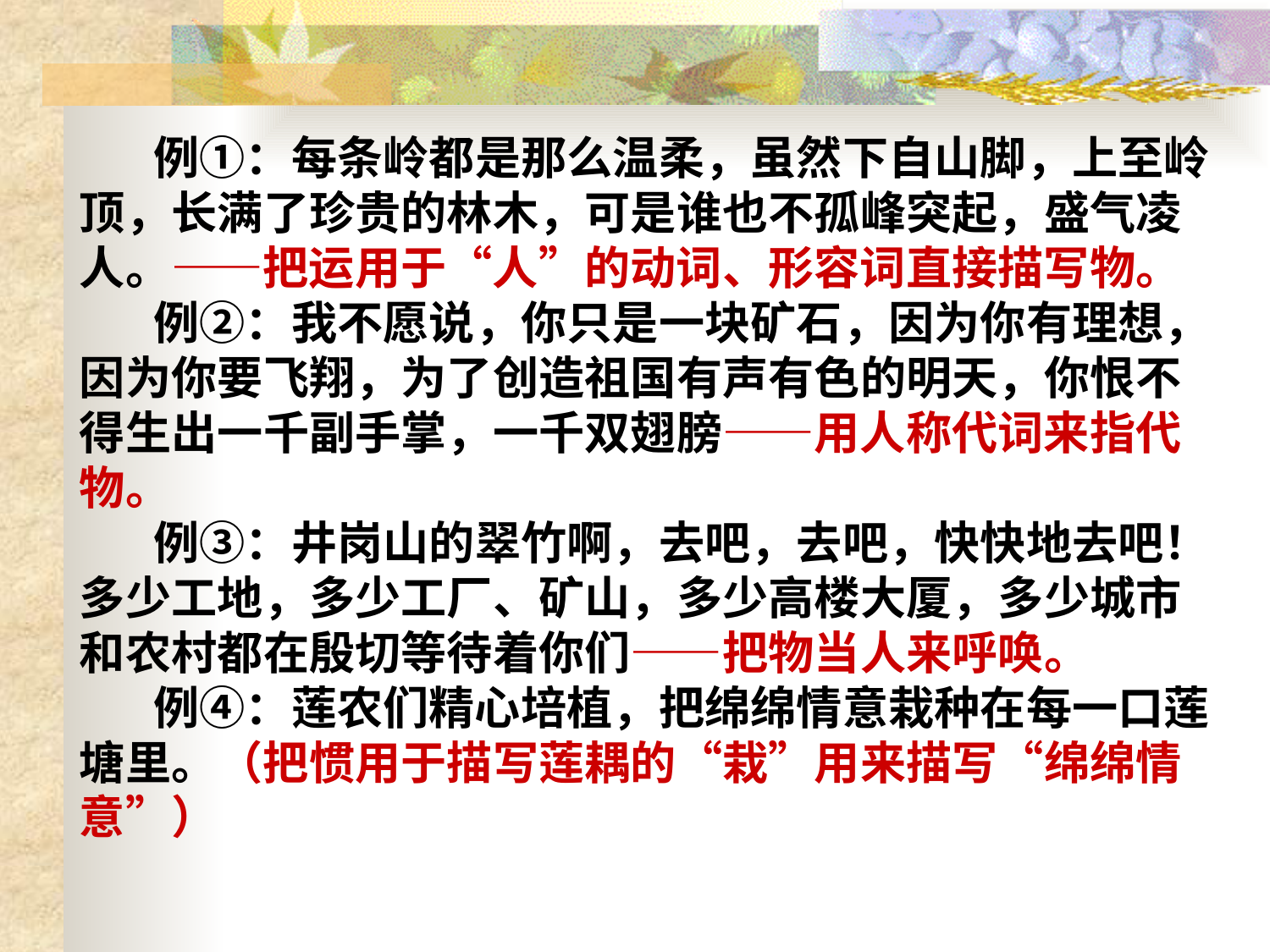

例①：每条岭都是那么温柔，虽然下自山脚，上至岭顶，长满了珍贵的林木，可是谁也不孤峰突起，盛气凌人。——把运用于“人”的动词、形容词直接描写物。
  例②：我不愿说，你只是一块矿石，因为你有理想，因为你要飞翔，为了创造祖国有声有色的明天，你恨不得生出一千副手掌，一千双翅膀——用人称代词来指代物。
  例③：井岗山的翠竹啊，去吧，去吧，快快地去吧！多少工地，多少工厂、矿山，多少高楼大厦，多少城市和农村都在殷切等待着你们——把物当人来呼唤。
  例④：莲农们精心培植，把绵绵情意栽种在每一口莲塘里。（把惯用于描写莲耦的“栽”用来描写“绵绵情意”）